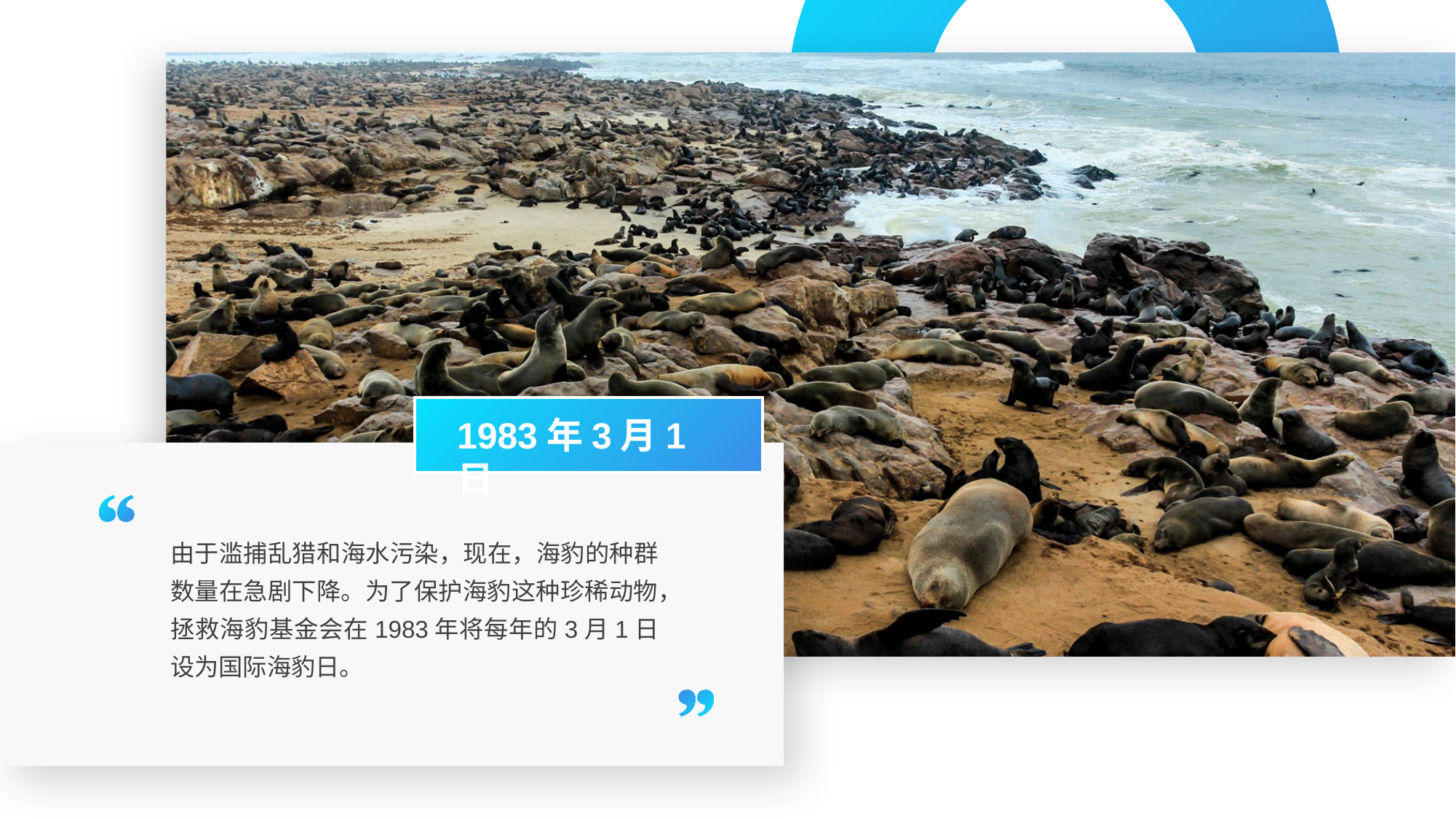

1983年3月1日

由于滥捕乱猎和海水污染，现在，海豹的种群数量在急剧下降。为了保护海豹这种珍稀动物，拯救海豹基金会在1983年将每年的3月1日设为国际海豹日。